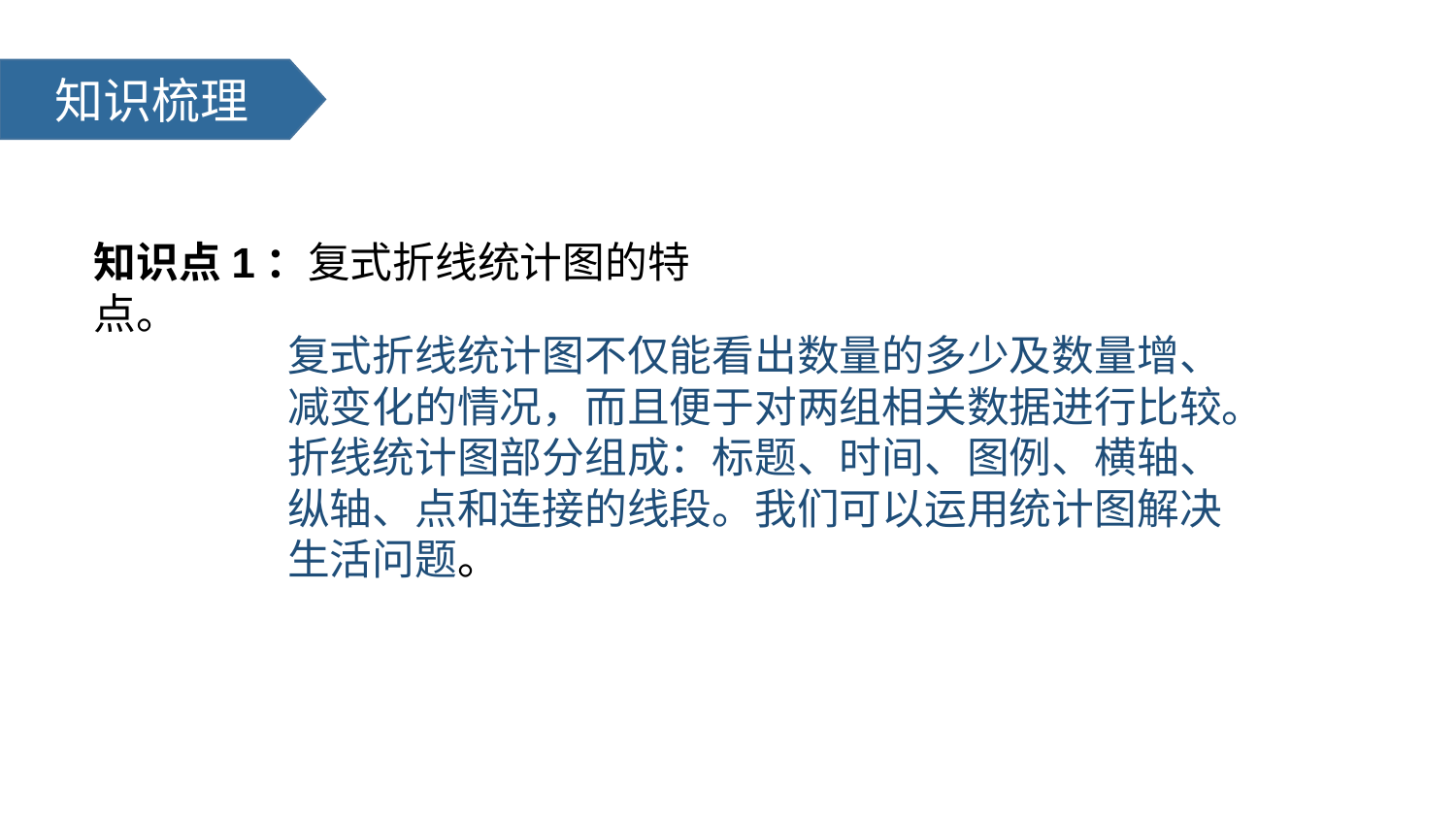

知识梳理
知识点1：复式折线统计图的特点。
复式折线统计图不仅能看出数量的多少及数量增、减变化的情况，而且便于对两组相关数据进行比较。折线统计图部分组成：标题、时间、图例、横轴、纵轴、点和连接的线段。我们可以运用统计图解决生活问题。